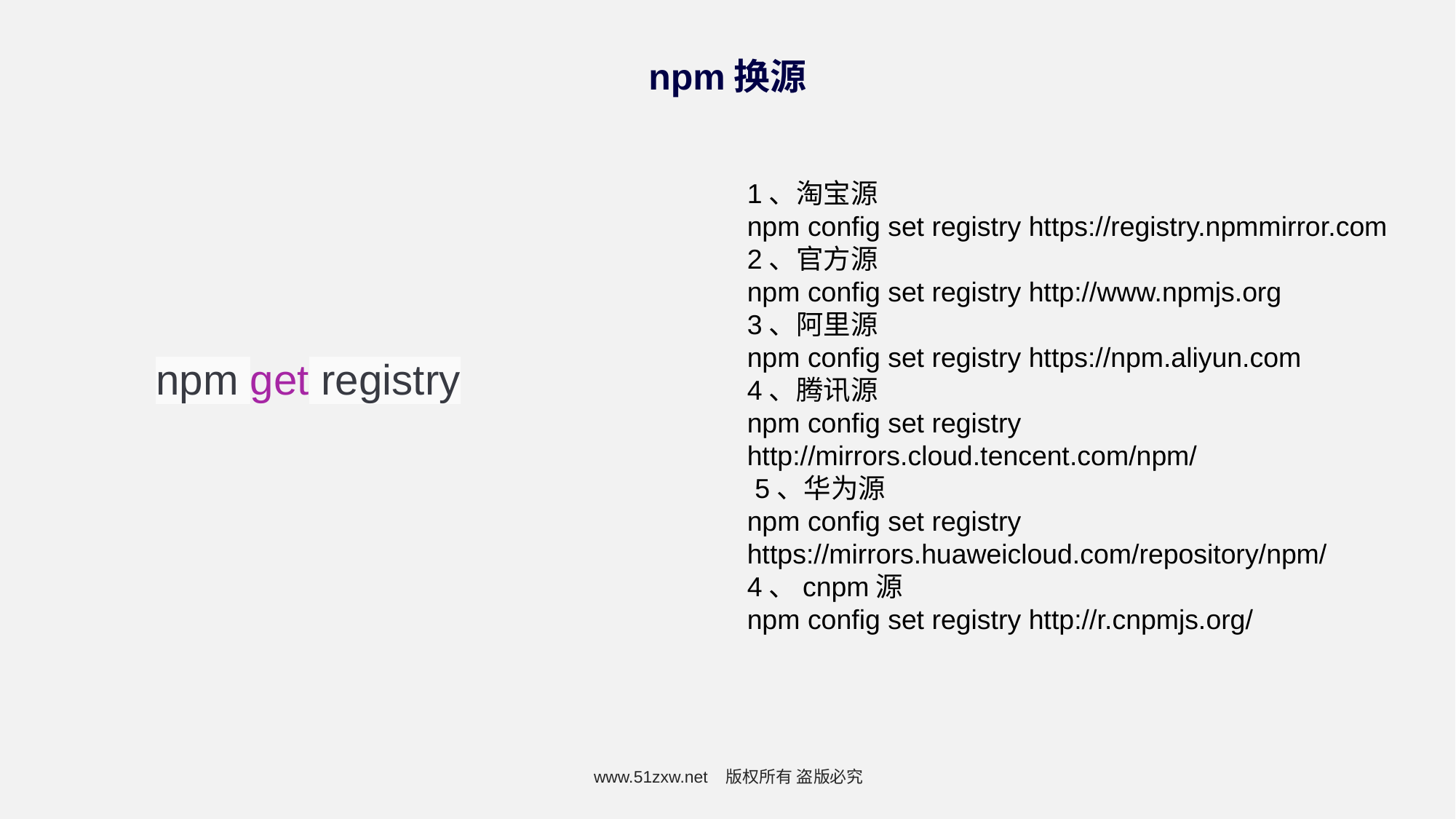

npm换源
1、淘宝源
npm config set registry https://registry.npmmirror.com
2、官方源
npm config set registry http://www.npmjs.org
3、阿里源
npm config set registry https://npm.aliyun.com
4、腾讯源
npm config set registry http://mirrors.cloud.tencent.com/npm/
 5、华为源
npm config set registry https://mirrors.huaweicloud.com/repository/npm/
4、cnpm源
npm config set registry http://r.cnpmjs.org/

npm get registry
www.51zxw.net   版权所有 盗版必究